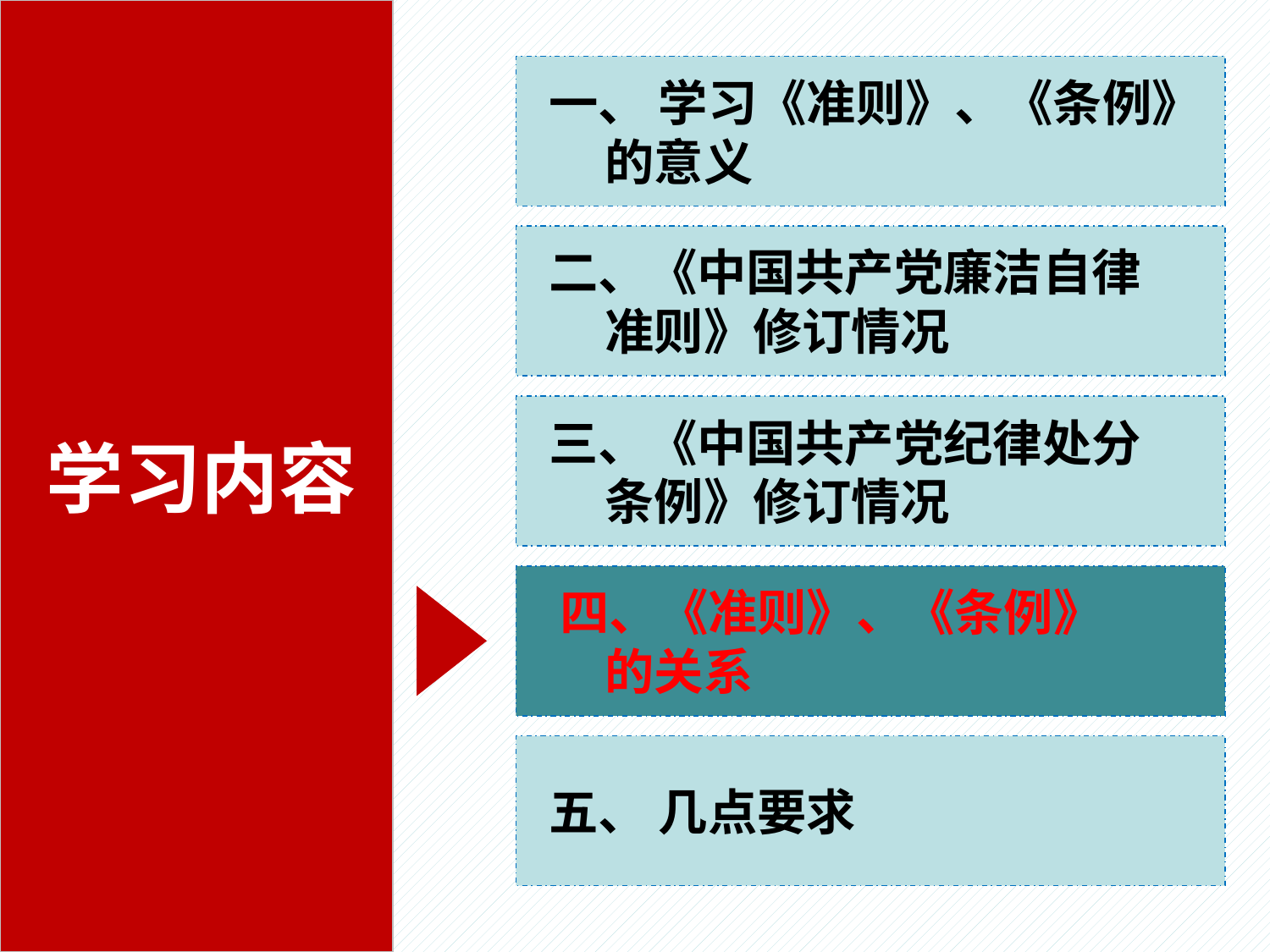

学习内容
 一、 学习《准则》、《条例》
      的意义
 二、《中国共产党廉洁自律
      准则》修订情况
 三、《中国共产党纪律处分
      条例》修订情况
  四、《准则》、《条例》
      的关系

 五、 几点要求